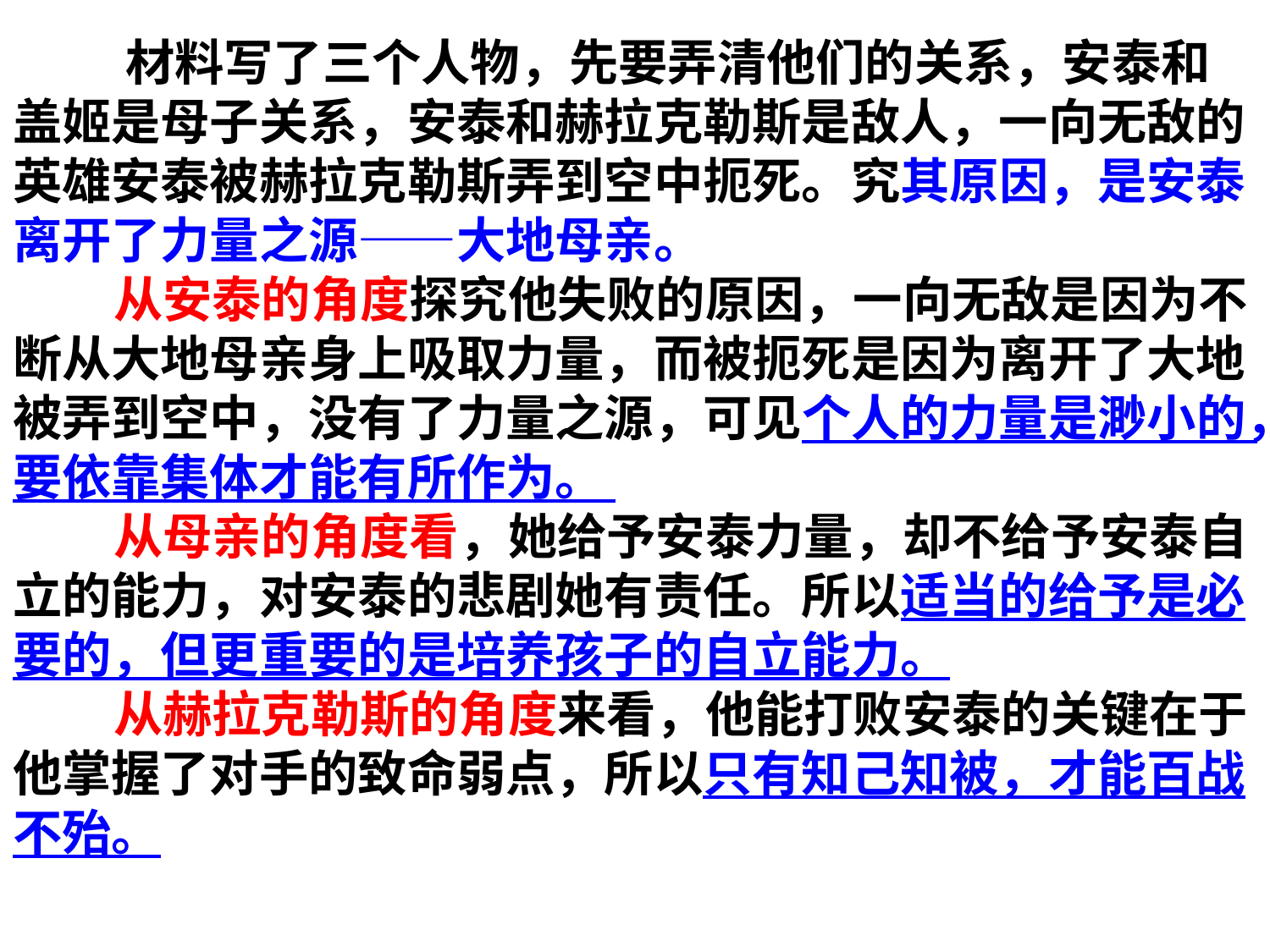

# 材料写了三个人物，先要弄清他们的关系，安泰和盖姬是母子关系，安泰和赫拉克勒斯是敌人，一向无敌的英雄安泰被赫拉克勒斯弄到空中扼死。究其原因，是安泰离开了力量之源——大地母亲。 从安泰的角度探究他失败的原因，一向无敌是因为不断从大地母亲身上吸取力量，而被扼死是因为离开了大地被弄到空中，没有了力量之源，可见个人的力量是渺小的，要依靠集体才能有所作为。 从母亲的角度看，她给予安泰力量，却不给予安泰自立的能力，对安泰的悲剧她有责任。所以适当的给予是必要的，但更重要的是培养孩子的自立能力。 从赫拉克勒斯的角度来看，他能打败安泰的关键在于他掌握了对手的致命弱点，所以只有知己知被，才能百战不殆。